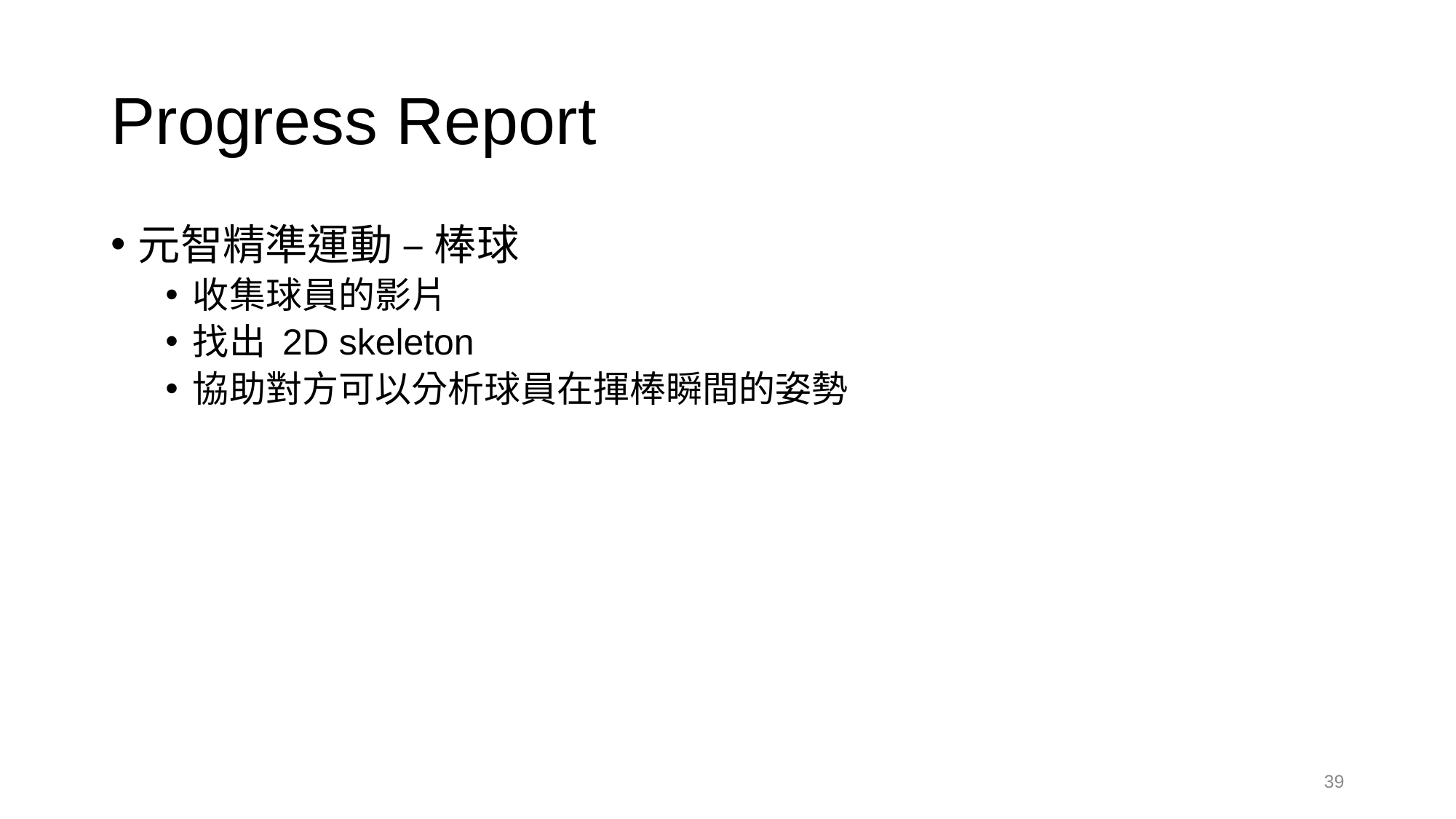

# Progress Report
元智精準運動 – 棒球
收集球員的影片
找出 2D skeleton
協助對方可以分析球員在揮棒瞬間的姿勢

39